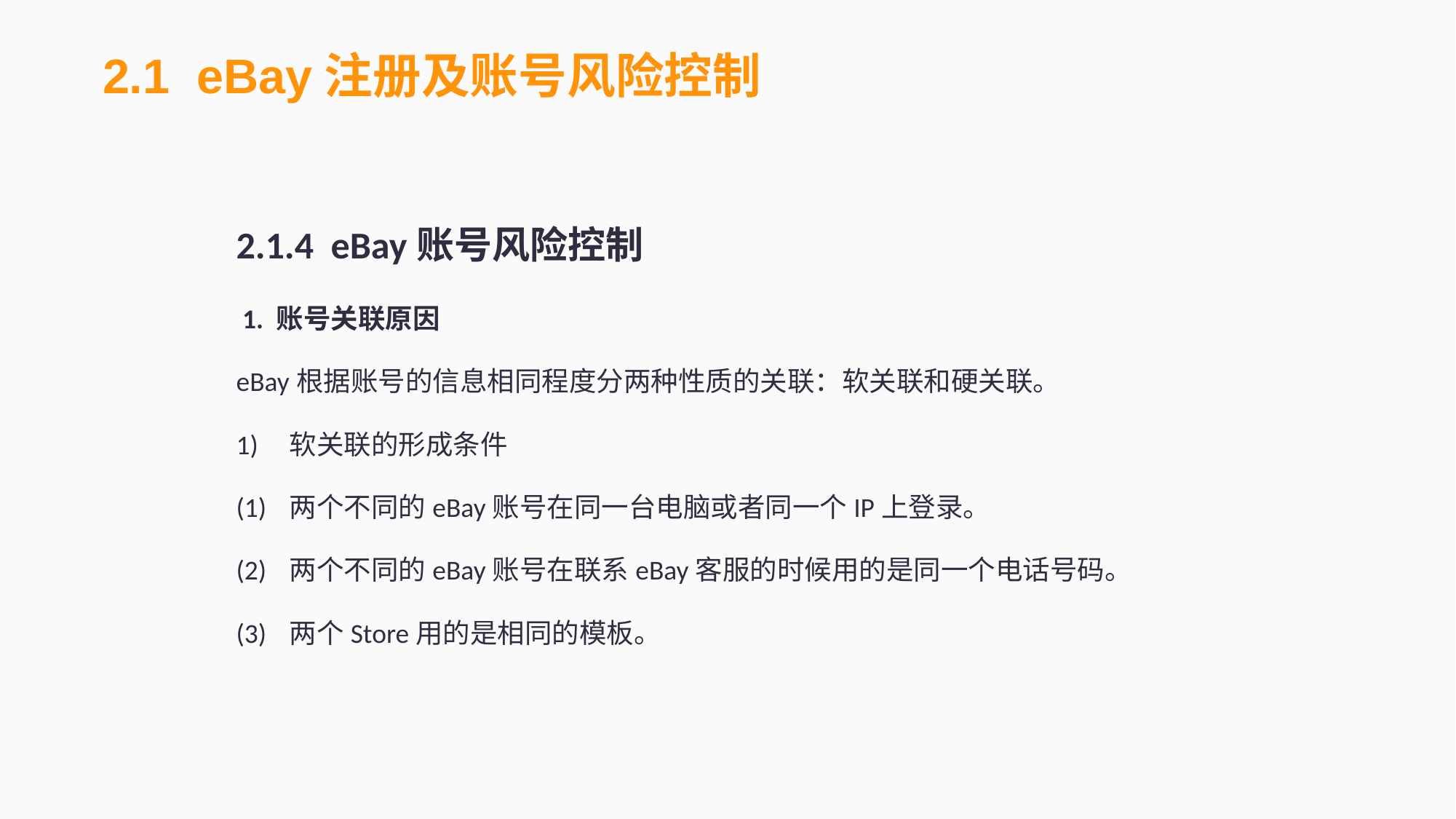

2.1  eBay注册及账号风险控制
2.1.4  eBay账号风险控制
 1. 账号关联原因
eBay根据账号的信息相同程度分两种性质的关联：软关联和硬关联。
1)	软关联的形成条件
(1) 	两个不同的eBay账号在同一台电脑或者同一个IP上登录。
(2) 	两个不同的eBay账号在联系eBay客服的时候用的是同一个电话号码。
(3) 	两个Store用的是相同的模板。